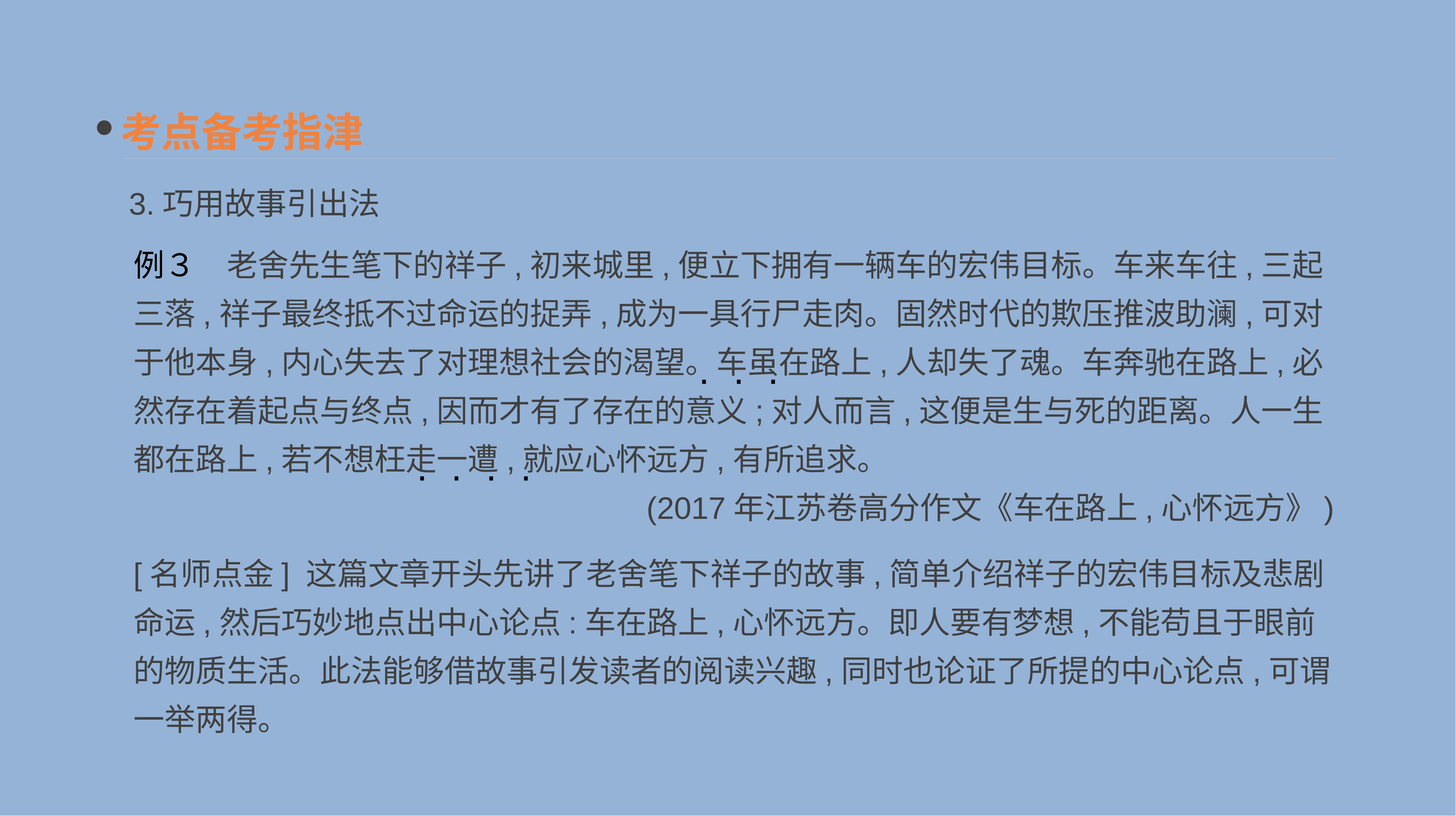

考点备考指津

3.巧用故事引出法
例３　老舍先生笔下的祥子,初来城里,便立下拥有一辆车的宏伟目标。车来车往,三起三落,祥子最终抵不过命运的捉弄,成为一具行尸走肉。固然时代的欺压推波助澜,可对于他本身,内心失去了对理想社会的渴望。车虽在路上,人却失了魂。车奔驰在路上,必然存在着起点与终点,因而才有了存在的意义;对人而言,这便是生与死的距离。人一生都在路上,若不想枉走一遭,就应心怀远方,有所追求。
(2017年江苏卷高分作文《车在路上,心怀远方》)
·  ·  ·
·  ·  ·  ·
[名师点金] 这篇文章开头先讲了老舍笔下祥子的故事,简单介绍祥子的宏伟目标及悲剧命运,然后巧妙地点出中心论点:车在路上,心怀远方。即人要有梦想,不能苟且于眼前的物质生活。此法能够借故事引发读者的阅读兴趣,同时也论证了所提的中心论点,可谓一举两得。